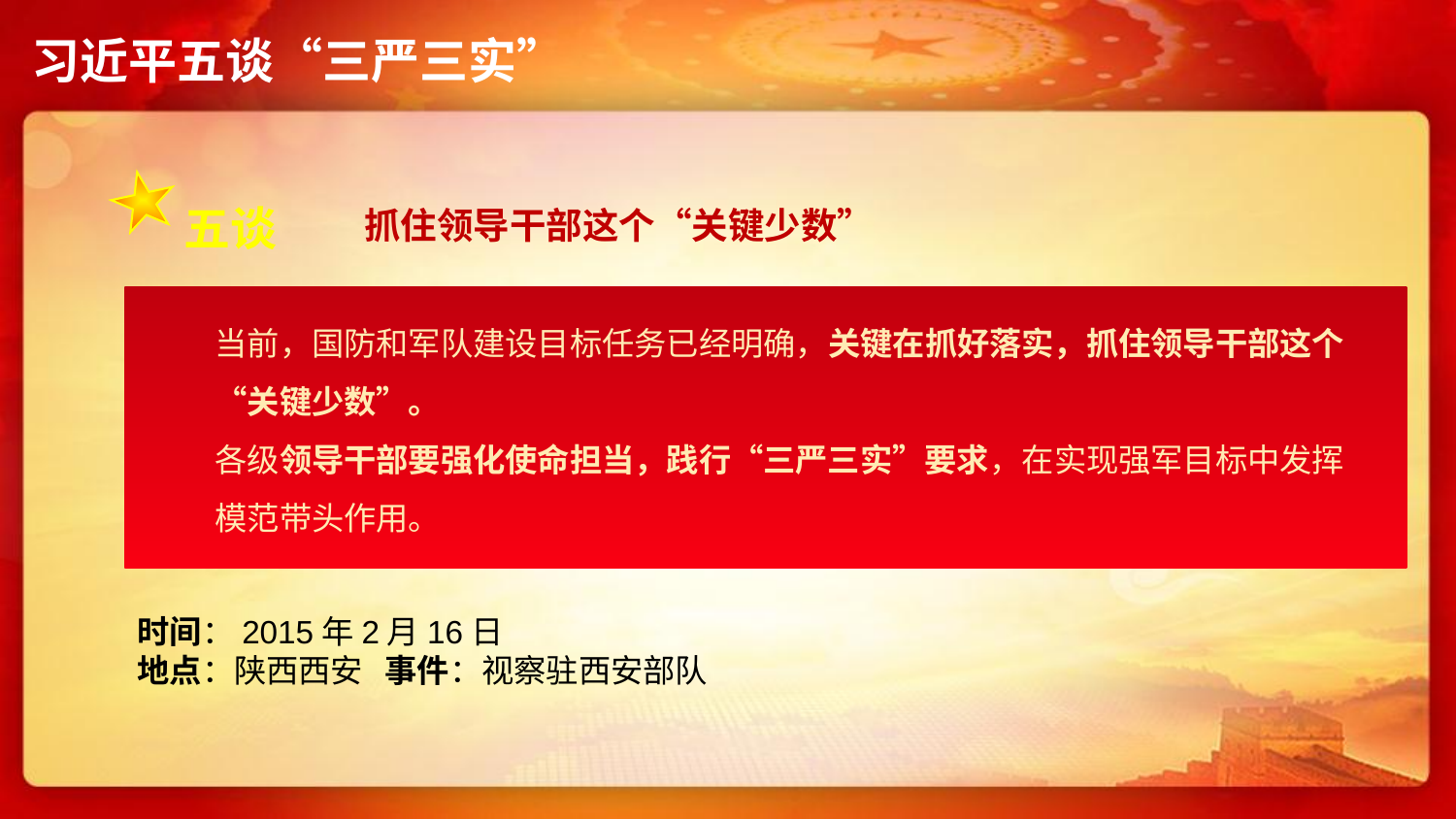

习近平五谈“三严三实”

五谈
抓住领导干部这个“关键少数”

当前，国防和军队建设目标任务已经明确，关键在抓好落实，抓住领导干部这个“关键少数”。
各级领导干部要强化使命担当，践行“三严三实”要求，在实现强军目标中发挥模范带头作用。
时间：2015年2月16日
地点：陕西西安   事件：视察驻西安部队